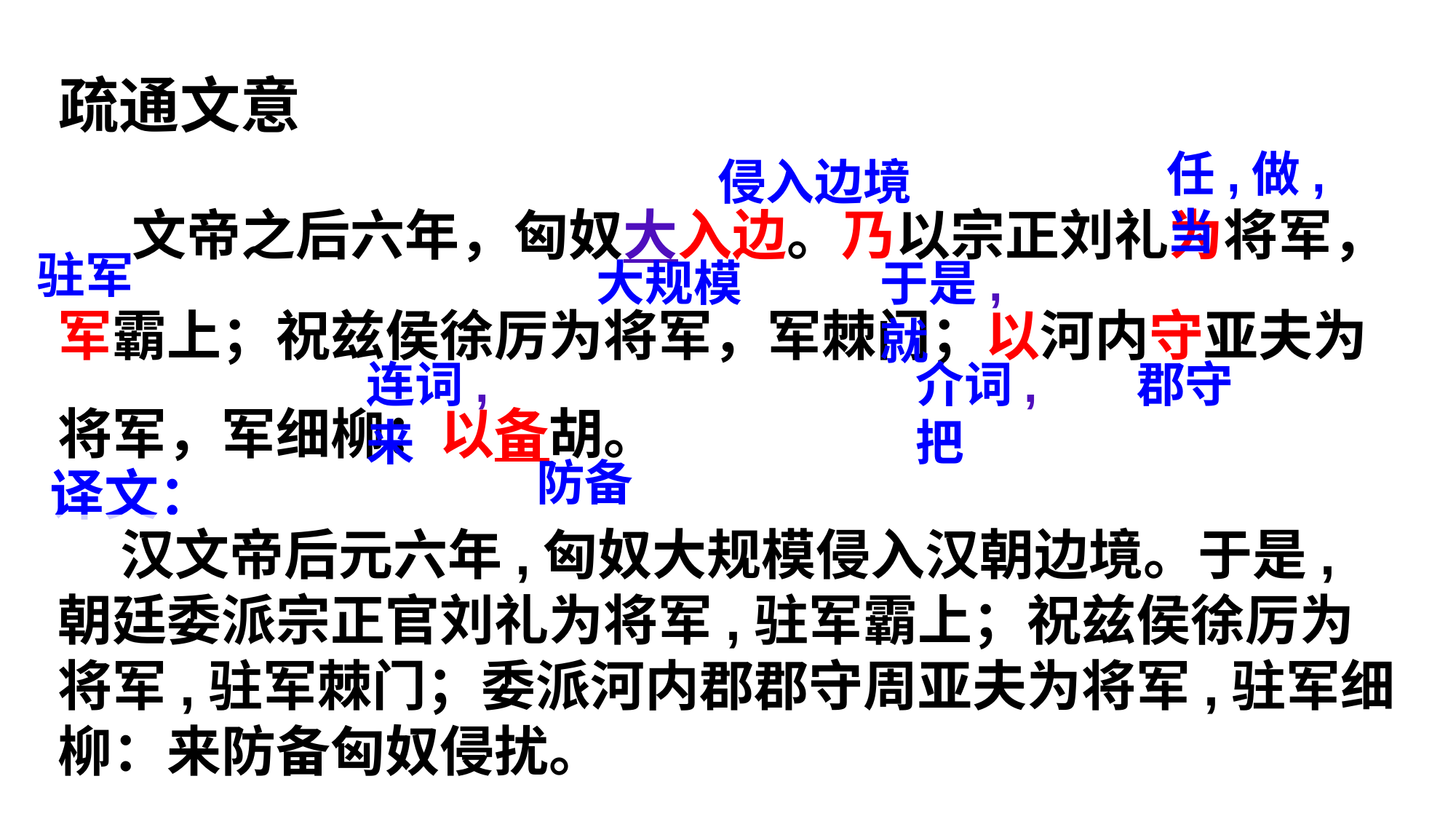

疏通文意
任,做,当
侵入边境
    文帝之后六年，匈奴大入边。乃以宗正刘礼为将军，军霸上；祝兹侯徐厉为将军，军棘门；以河内守亚夫为将军，军细柳：以备胡。
驻军
大规模
于是,就
连词,来
介词,把
郡守
防备
译文：
    汉文帝后元六年,匈奴大规模侵入汉朝边境。于是,朝廷委派宗正官刘礼为将军,驻军霸上；祝兹侯徐厉为将军,驻军棘门；委派河内郡郡守周亚夫为将军,驻军细柳：来防备匈奴侵扰。